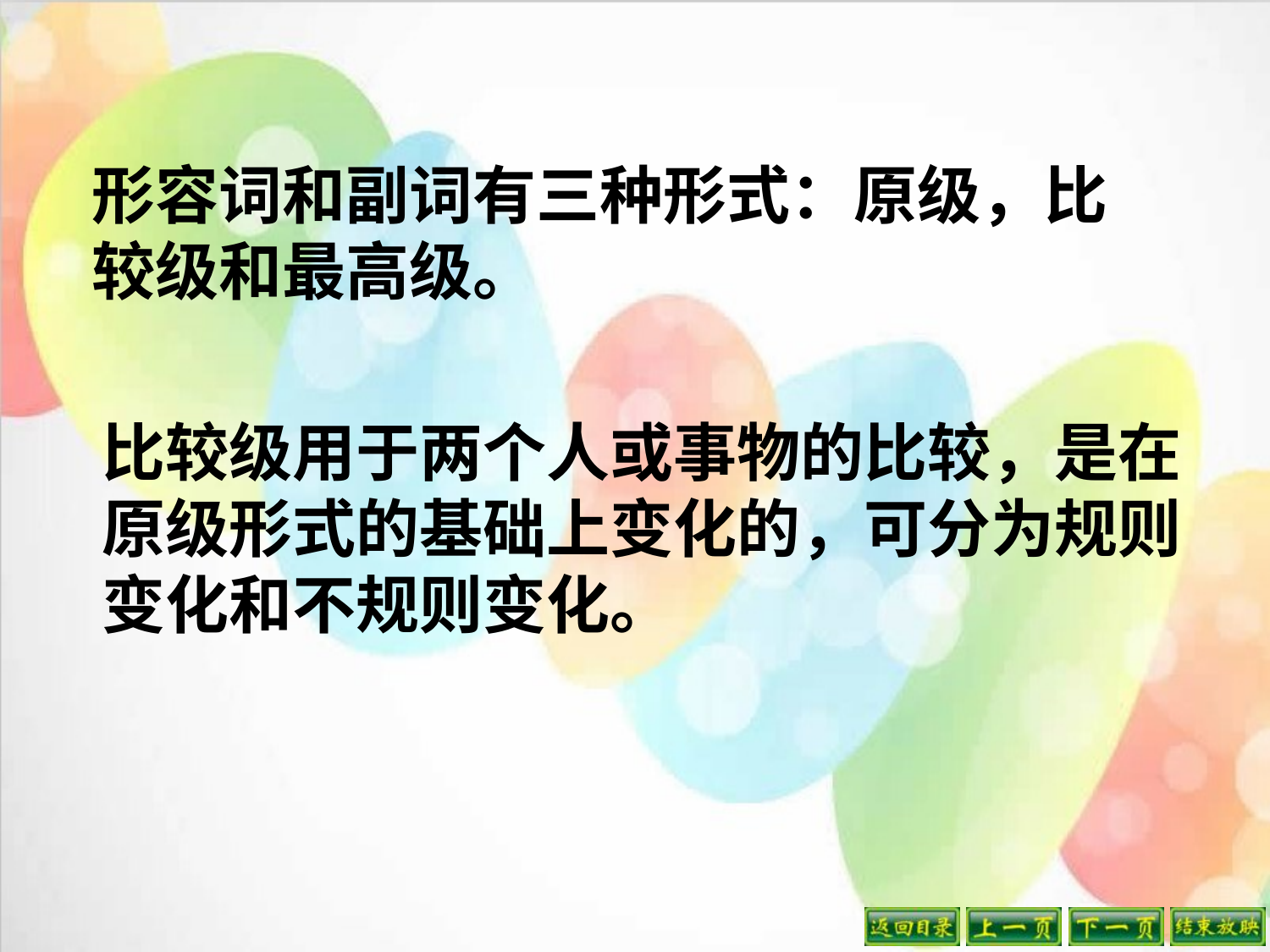

形容词和副词有三种形式：原级，比较级和最高级。
比较级用于两个人或事物的比较，是在原级形式的基础上变化的，可分为规则变化和不规则变化。